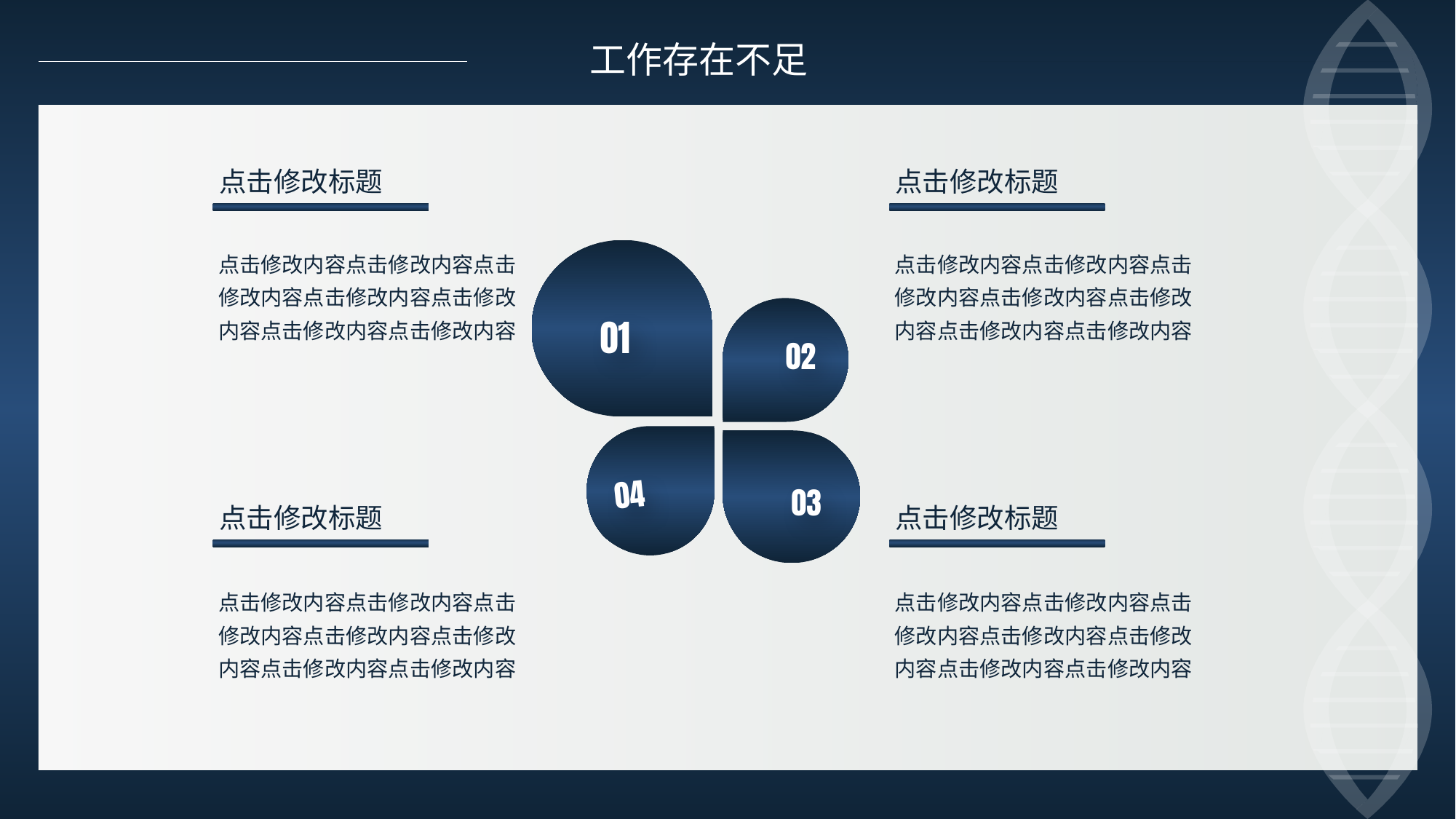

工作存在不足
点击修改标题
点击修改标题

点击修改内容点击修改内容点击修改内容点击修改内容点击修改内容点击修改内容点击修改内容
点击修改内容点击修改内容点击修改内容点击修改内容点击修改内容点击修改内容点击修改内容

01

02

04

03
点击修改标题
点击修改标题

点击修改内容点击修改内容点击修改内容点击修改内容点击修改内容点击修改内容点击修改内容
点击修改内容点击修改内容点击修改内容点击修改内容点击修改内容点击修改内容点击修改内容